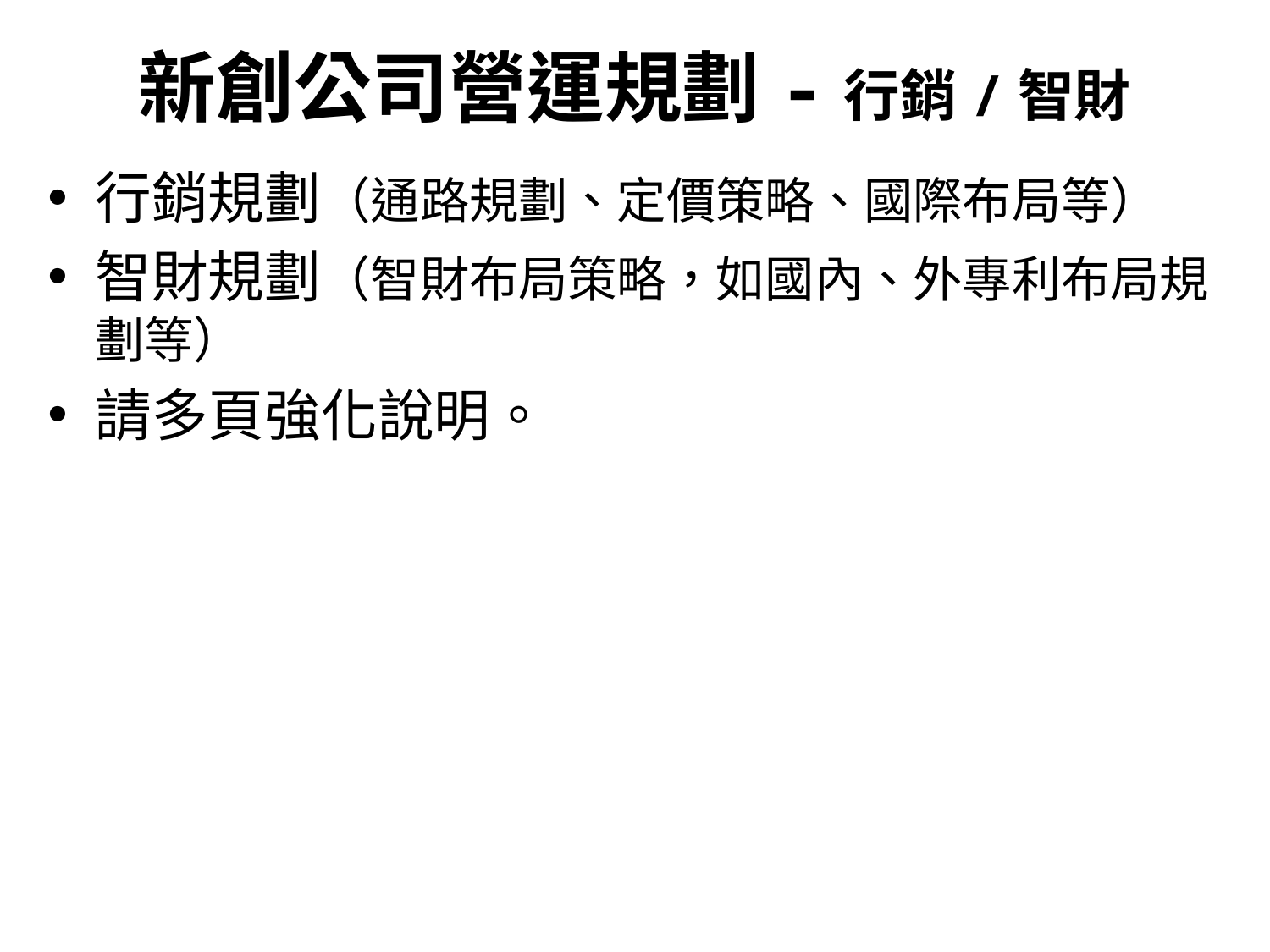

# 新創公司營運規劃-行銷/智財
行銷規劃（通路規劃、定價策略、國際布局等）
智財規劃（智財布局策略，如國內、外專利布局規劃等）
請多頁強化說明。